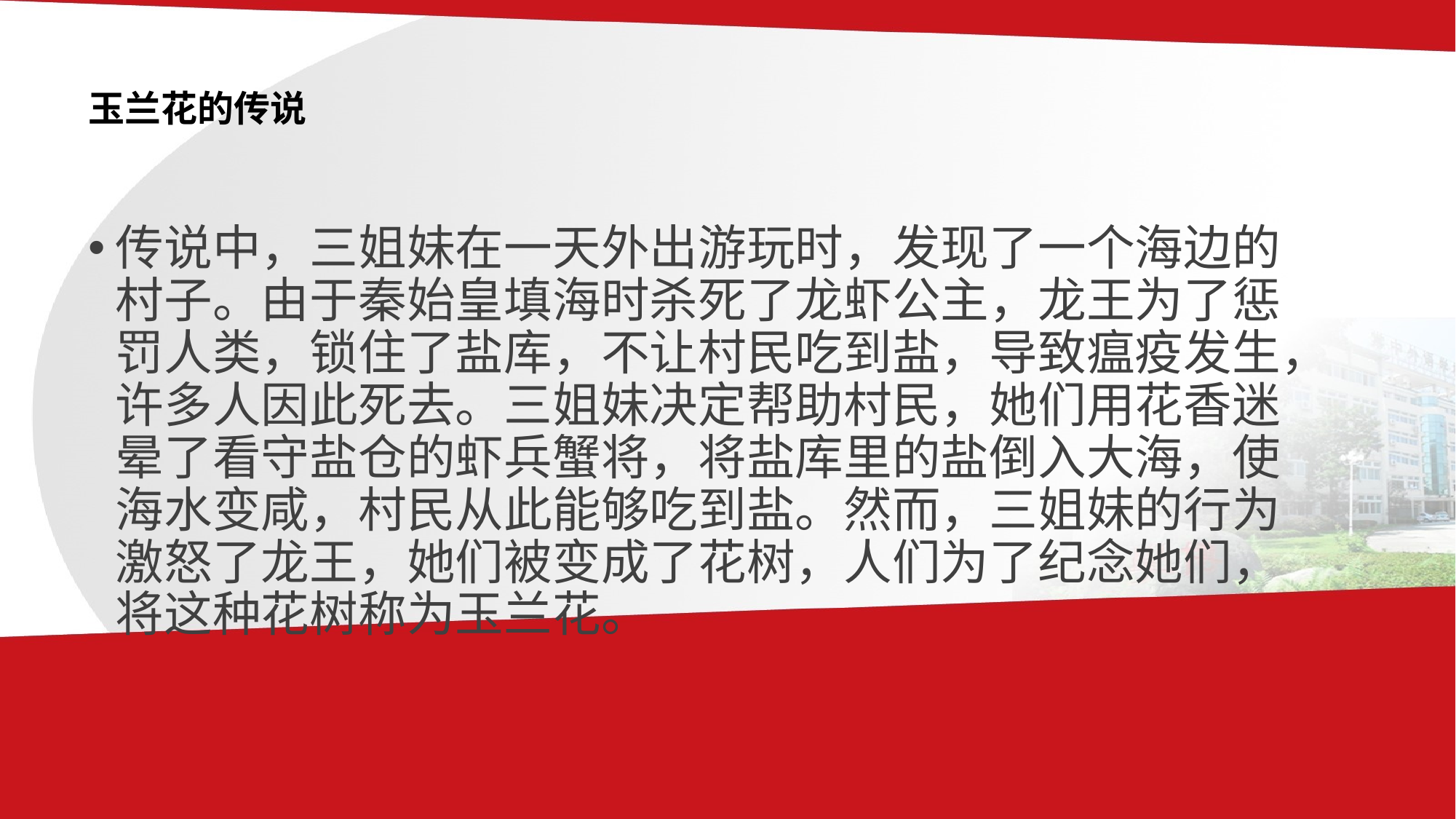

# 玉兰花的传说
传说中，三姐妹在一天外出游玩时，发现了一个海边的村子。由于秦始皇填海时杀死了龙虾公主，龙王为了惩罚人类，锁住了盐库，不让村民吃到盐，导致瘟疫发生，许多人因此死去。三姐妹决定帮助村民，她们用花香迷晕了看守盐仓的虾兵蟹将，将盐库里的盐倒入大海，使海水变咸，村民从此能够吃到盐。然而，三姐妹的行为激怒了龙王，她们被变成了花树，人们为了纪念她们，将这种花树称为玉兰花。